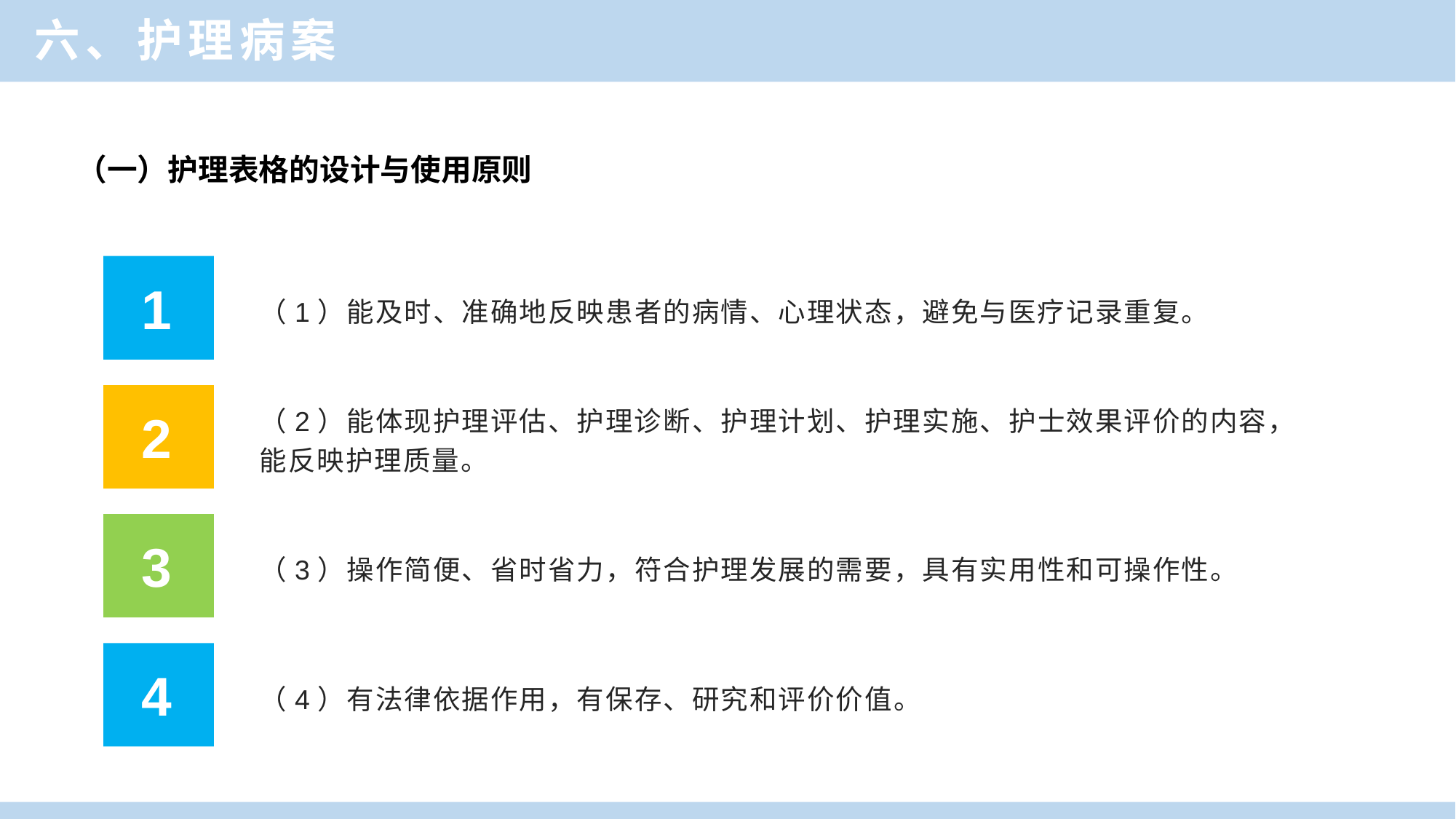

六、护理病案
（一）护理表格的设计与使用原则

（1）能及时、准确地反映患者的病情、心理状态，避免与医疗记录重复。
1

（2）能体现护理评估、护理诊断、护理计划、护理实施、护士效果评价的内容，能反映护理质量。
2

（3）操作简便、省时省力，符合护理发展的需要，具有实用性和可操作性。
3

（4）有法律依据作用，有保存、研究和评价价值。
4